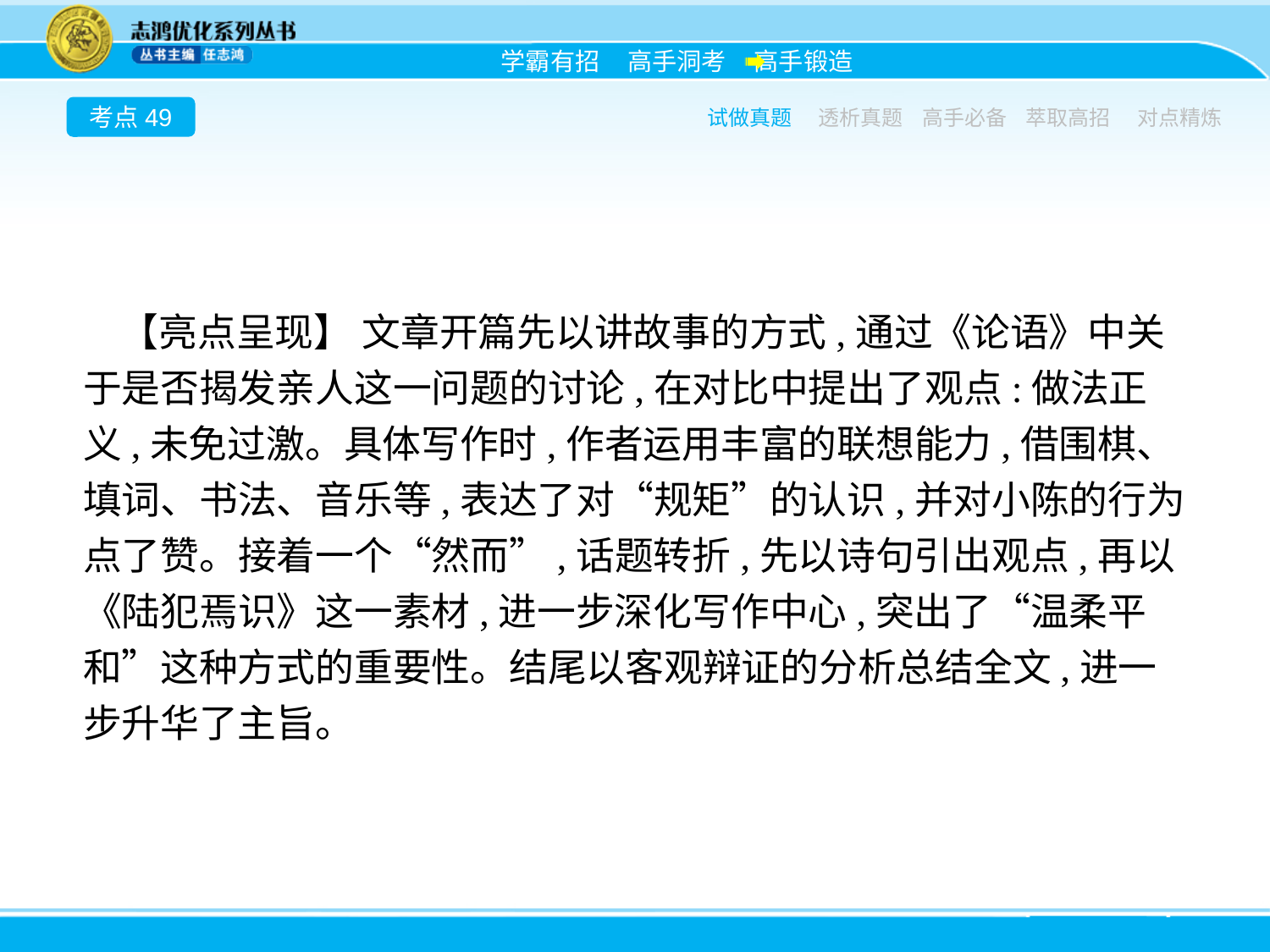

考点49
试做真题
透析真题
高手必备
萃取高招
对点精炼
【亮点呈现】 文章开篇先以讲故事的方式,通过《论语》中关于是否揭发亲人这一问题的讨论,在对比中提出了观点:做法正义,未免过激。具体写作时,作者运用丰富的联想能力,借围棋、填词、书法、音乐等,表达了对“规矩”的认识,并对小陈的行为点了赞。接着一个“然而”,话题转折,先以诗句引出观点,再以《陆犯焉识》这一素材,进一步深化写作中心,突出了“温柔平和”这种方式的重要性。结尾以客观辩证的分析总结全文,进一步升华了主旨。